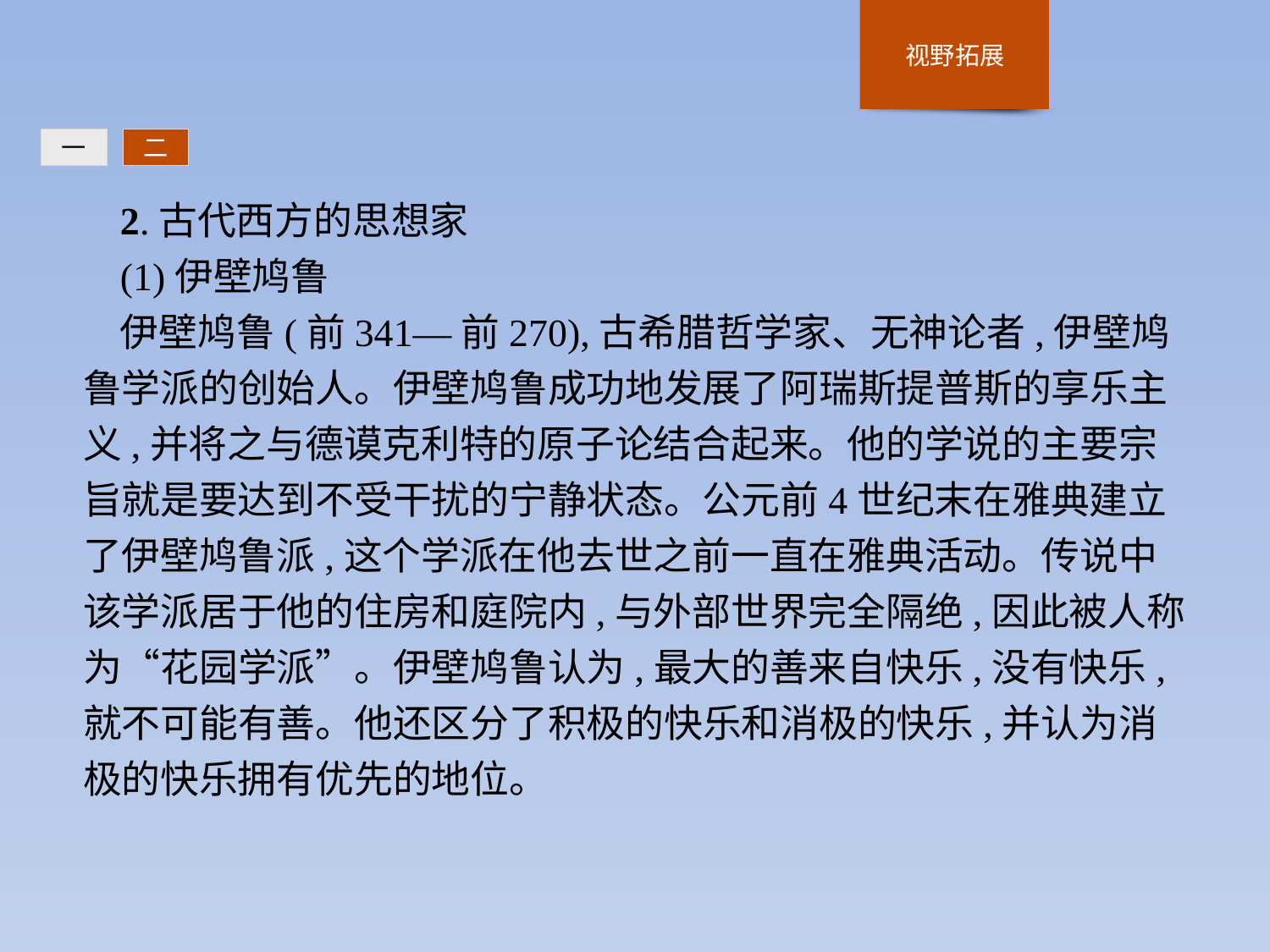

一
二
2.古代西方的思想家
(1)伊壁鸠鲁
伊壁鸠鲁(前341—前270),古希腊哲学家、无神论者,伊壁鸠鲁学派的创始人。伊壁鸠鲁成功地发展了阿瑞斯提普斯的享乐主义,并将之与德谟克利特的原子论结合起来。他的学说的主要宗旨就是要达到不受干扰的宁静状态。公元前4世纪末在雅典建立了伊壁鸠鲁派,这个学派在他去世之前一直在雅典活动。传说中该学派居于他的住房和庭院内,与外部世界完全隔绝,因此被人称为“花园学派”。伊壁鸠鲁认为,最大的善来自快乐,没有快乐,就不可能有善。他还区分了积极的快乐和消极的快乐,并认为消极的快乐拥有优先的地位。